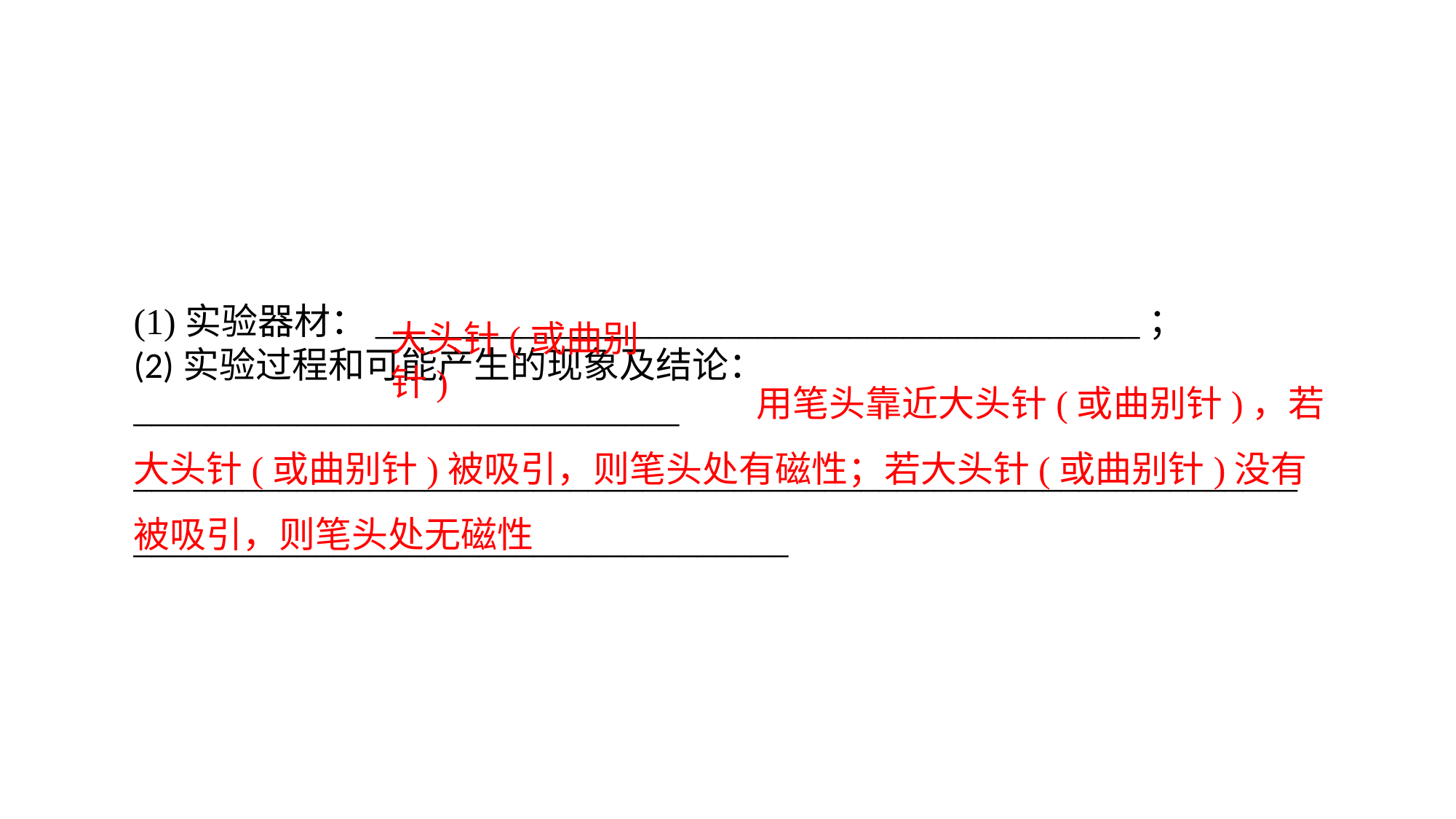

(1)实验器材：__________________________________________；(2)实验过程和可能产生的现象及结论：______________________________________________________________________________________________
____________________________________
大头针(或曲别针)
                                                                           用笔头靠近大头针(或曲别针)，若大头针(或曲别针)被吸引，则笔头处有磁性；若大头针(或曲别针)没有被吸引，则笔头处无磁性